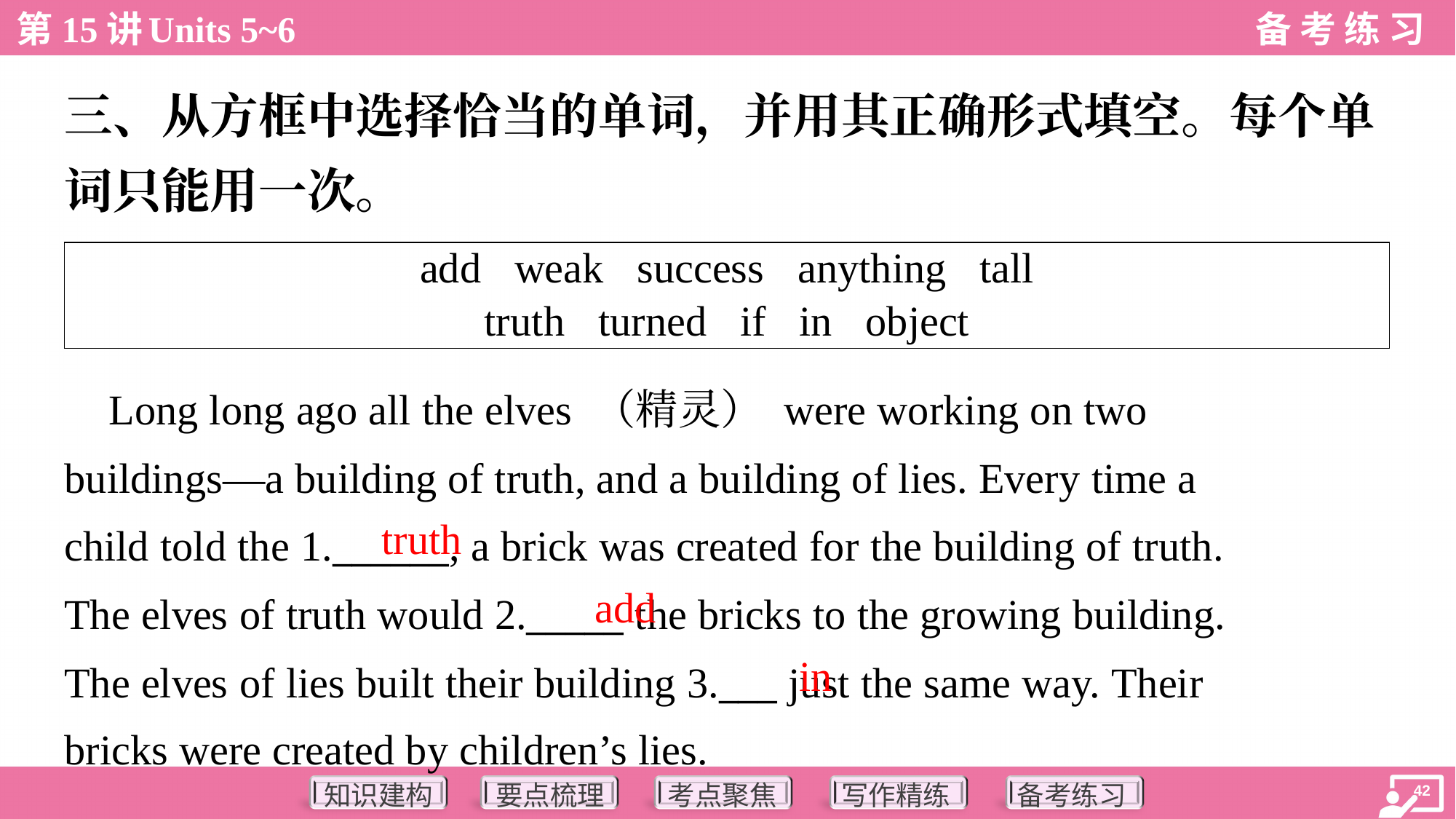

三、从方框中选择恰当的单词，并用其正确形式填空。每个单
词只能用一次。
| add weak success anything tall truth turned if in object |
| --- |
    Long long ago all the elves （精灵） were working on two
buildings—a building of truth, and a building of lies. Every time a
child told the 1.______, a brick was created for the building of truth.
The elves of truth would 2._____ the bricks to the growing building.
The elves of lies built their building 3.___ just the same way. Their
bricks were created by children’s lies.
truth
add
in